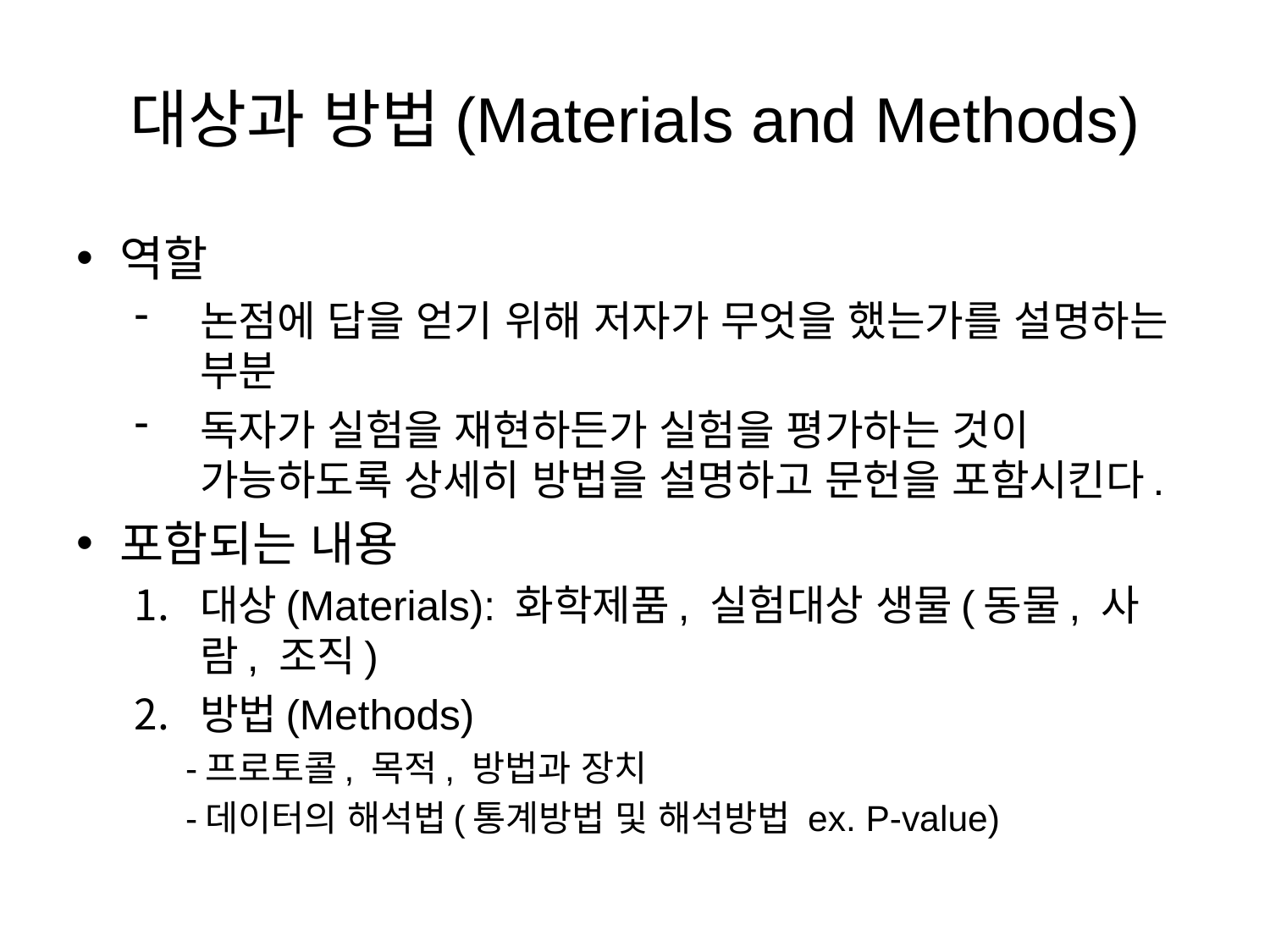

# 대상과 방법(Materials and Methods)
역할
논점에 답을 얻기 위해 저자가 무엇을 했는가를 설명하는 부분
독자가 실험을 재현하든가 실험을 평가하는 것이 가능하도록 상세히 방법을 설명하고 문헌을 포함시킨다.
포함되는 내용
대상(Materials): 화학제품, 실험대상 생물(동물, 사람, 조직)
방법(Methods)
-프로토콜, 목적, 방법과 장치
-데이터의 해석법(통계방법 및 해석방법 ex. P-value)